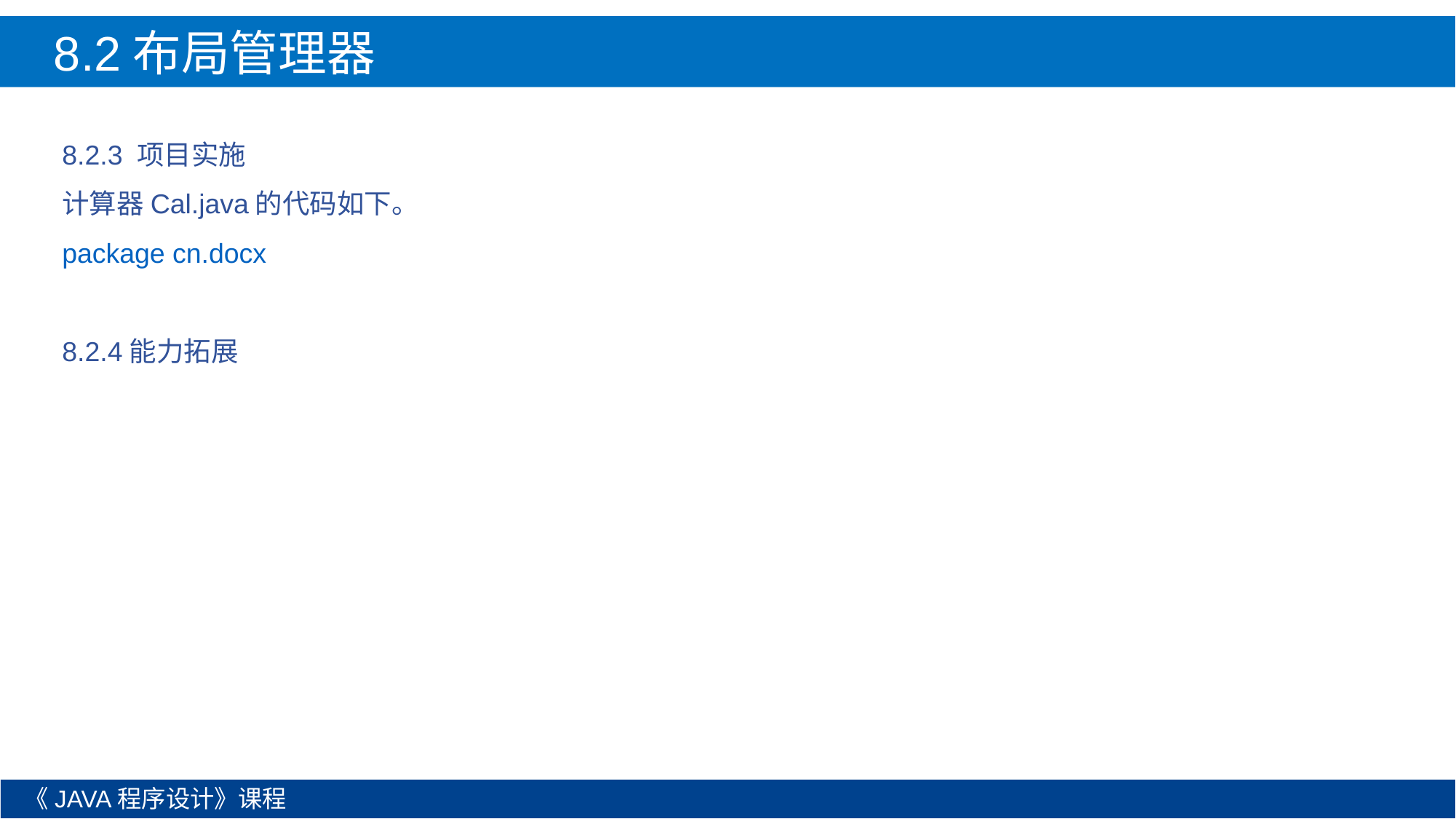

8.2布局管理器
8.2.3 项目实施
计算器Cal.java的代码如下。
package cn.docx

8.2.4能力拓展
《JAVA程序设计》课程